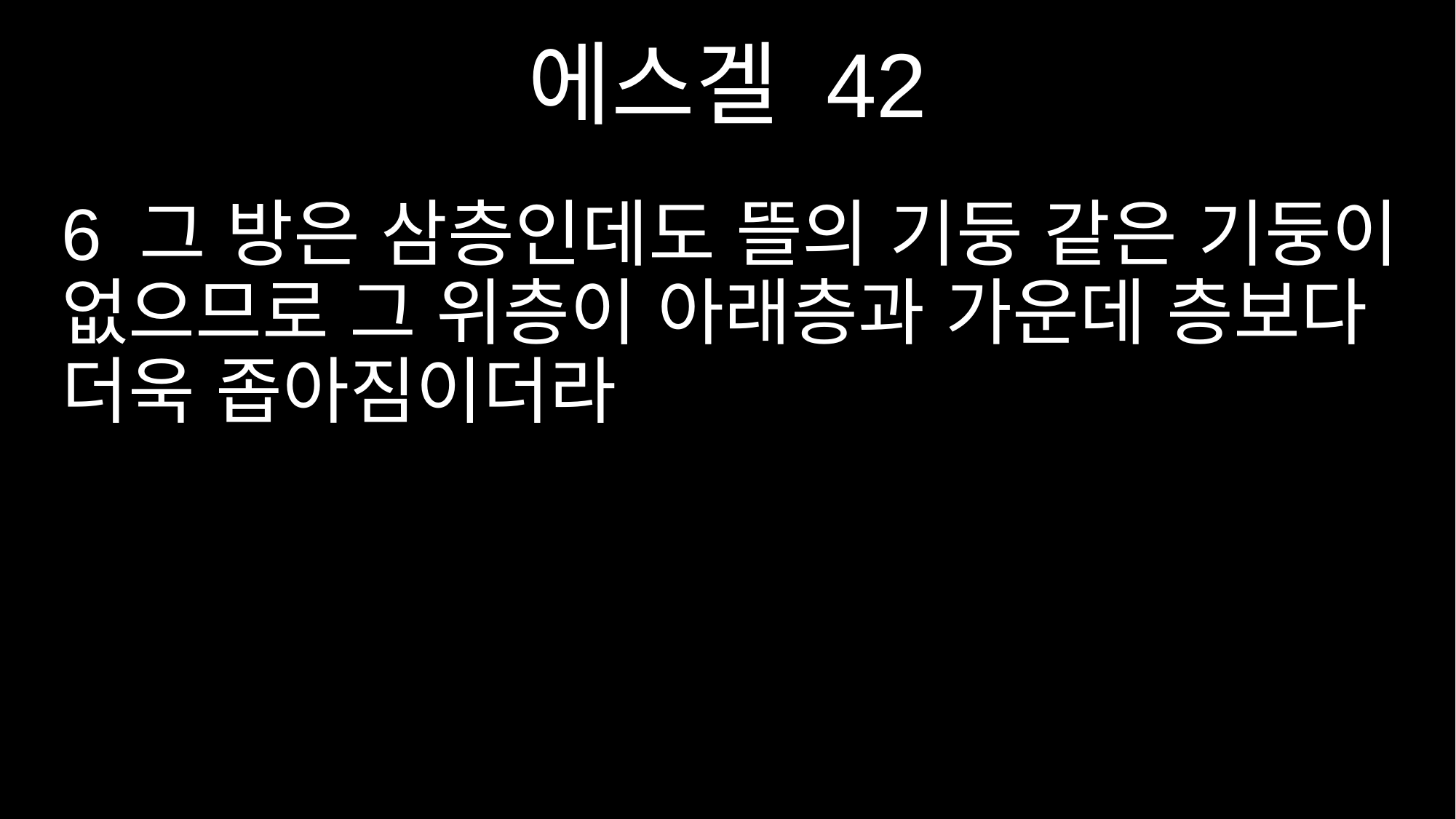

에스겔 42
6 그 방은 삼층인데도 뜰의 기둥 같은 기둥이 없으므로 그 위층이 아래층과 가운데 층보다 더욱 좁아짐이더라